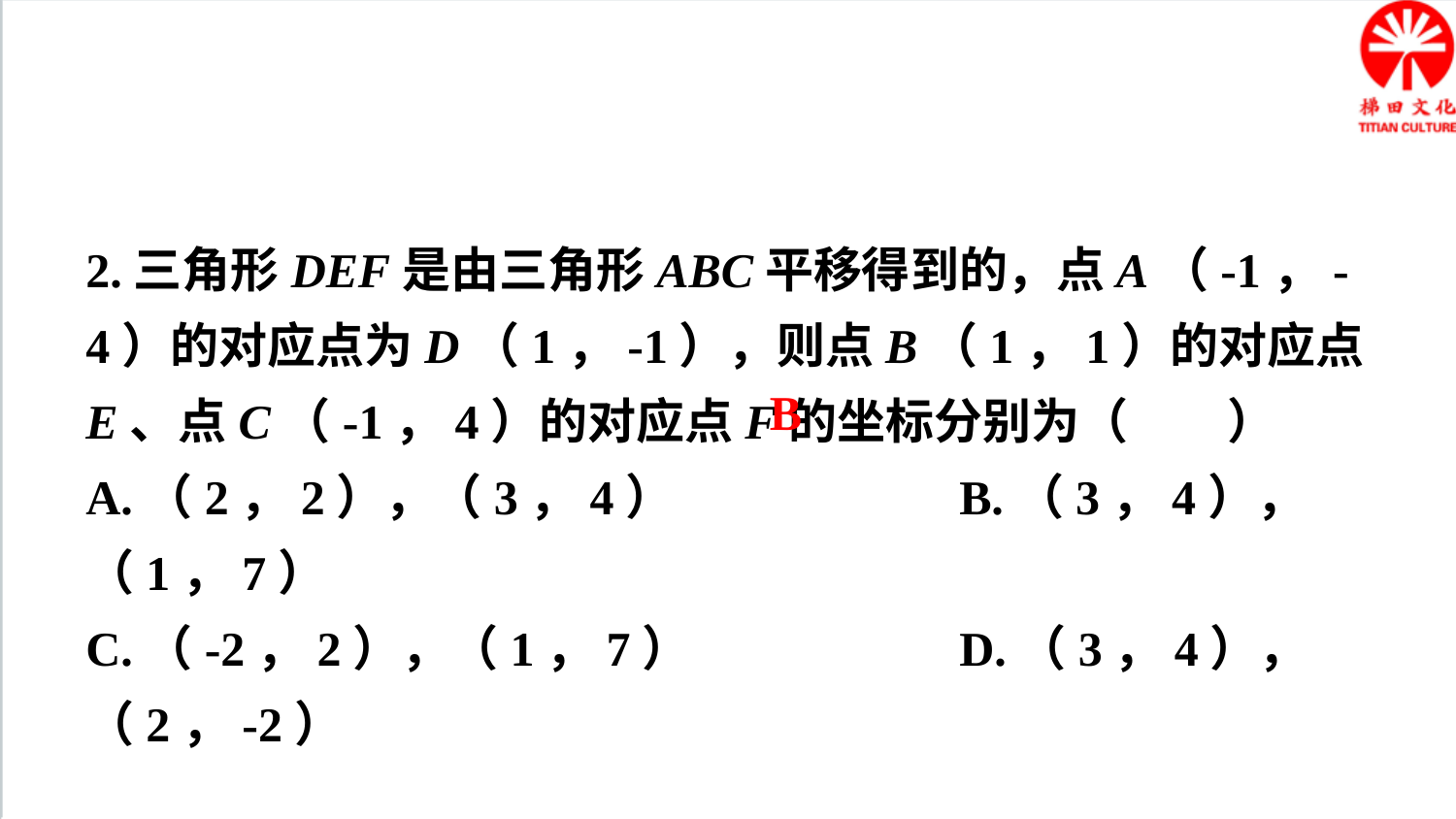

2.三角形DEF是由三角形ABC平移得到的，点A（-1，-4）的对应点为D（1，-1），则点B（1，1）的对应点E、点C（-1，4）的对应点F的坐标分别为（         ）
A.（2，2），（3，4）		B.（3，4），（1，7）
C.（-2，2），（1，7）		D.（3，4），（2，-2）
B